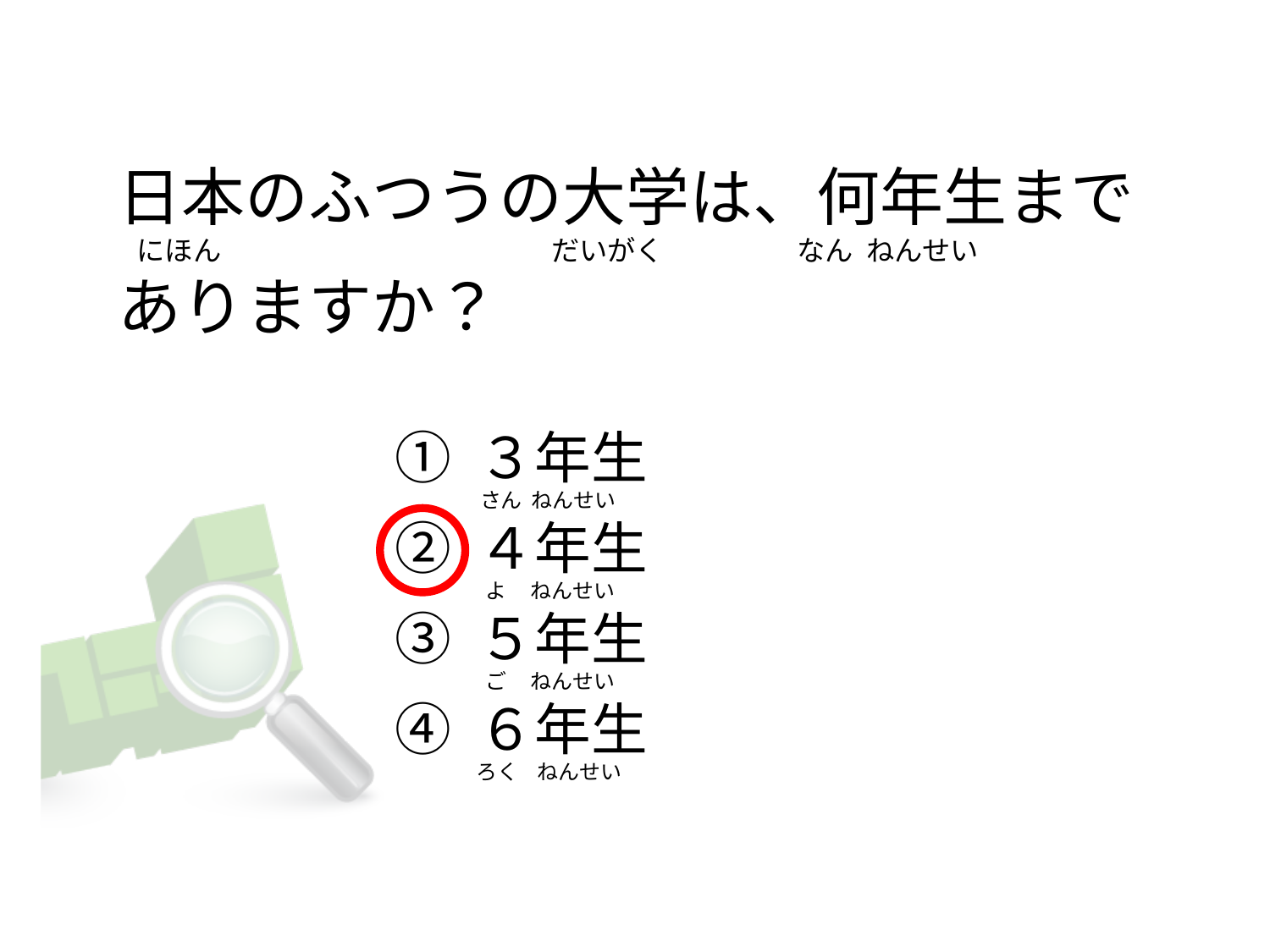

# 日本のふつうの大学は、何年生まで    にほん                                                    だいがく                     なん  ねんせい ありますか？
① ３年生
② ４年生
③ ５年生
④ ６年生

 さん  ねんせい

 よ     ねんせい
 ご     ねんせい
ろく    ねんせい